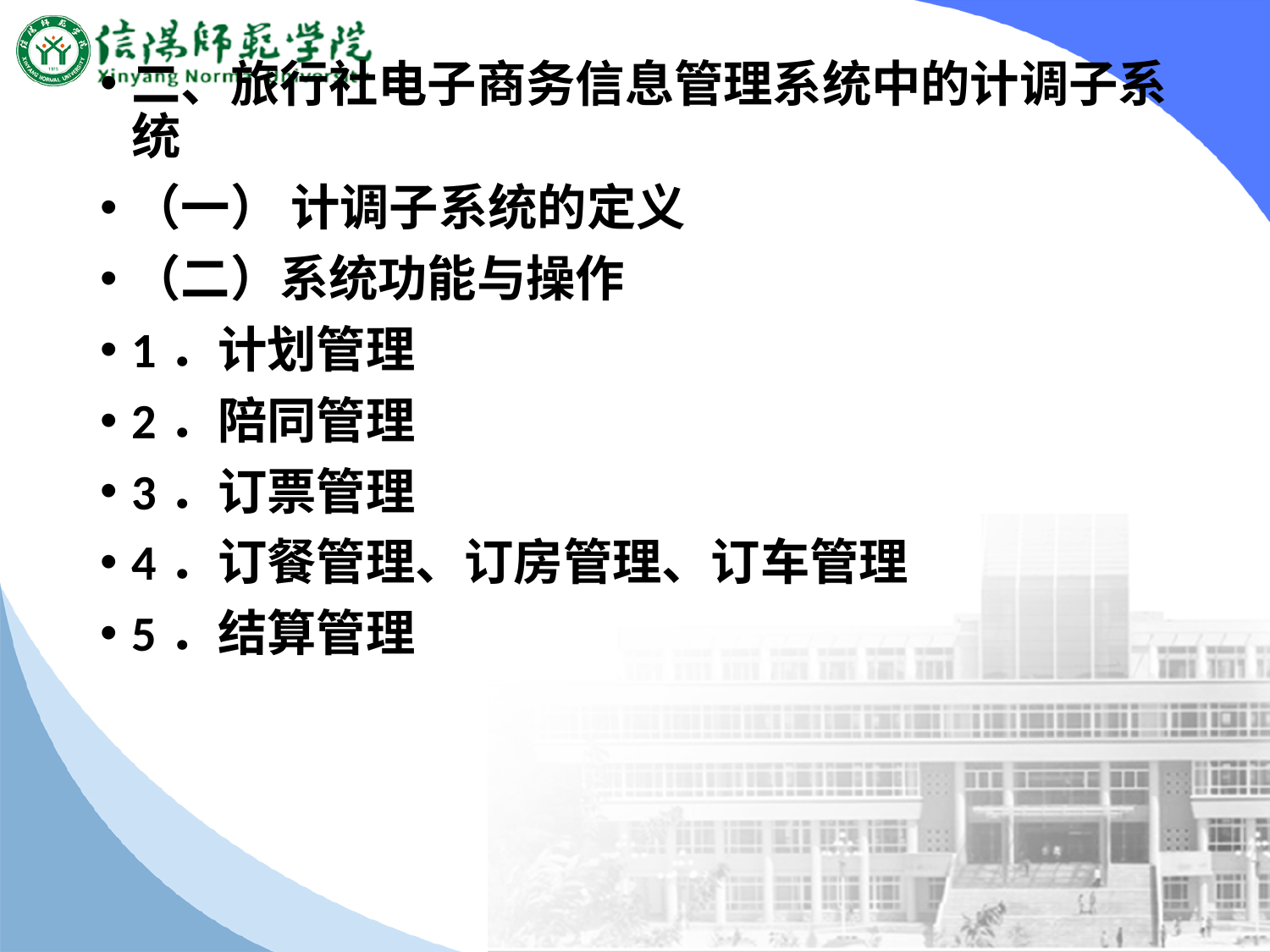

#
二、旅行社电子商务信息管理系统中的计调子系统
（一） 计调子系统的定义
（二）系统功能与操作
1．计划管理
2．陪同管理
3．订票管理
4．订餐管理、订房管理、订车管理
5．结算管理